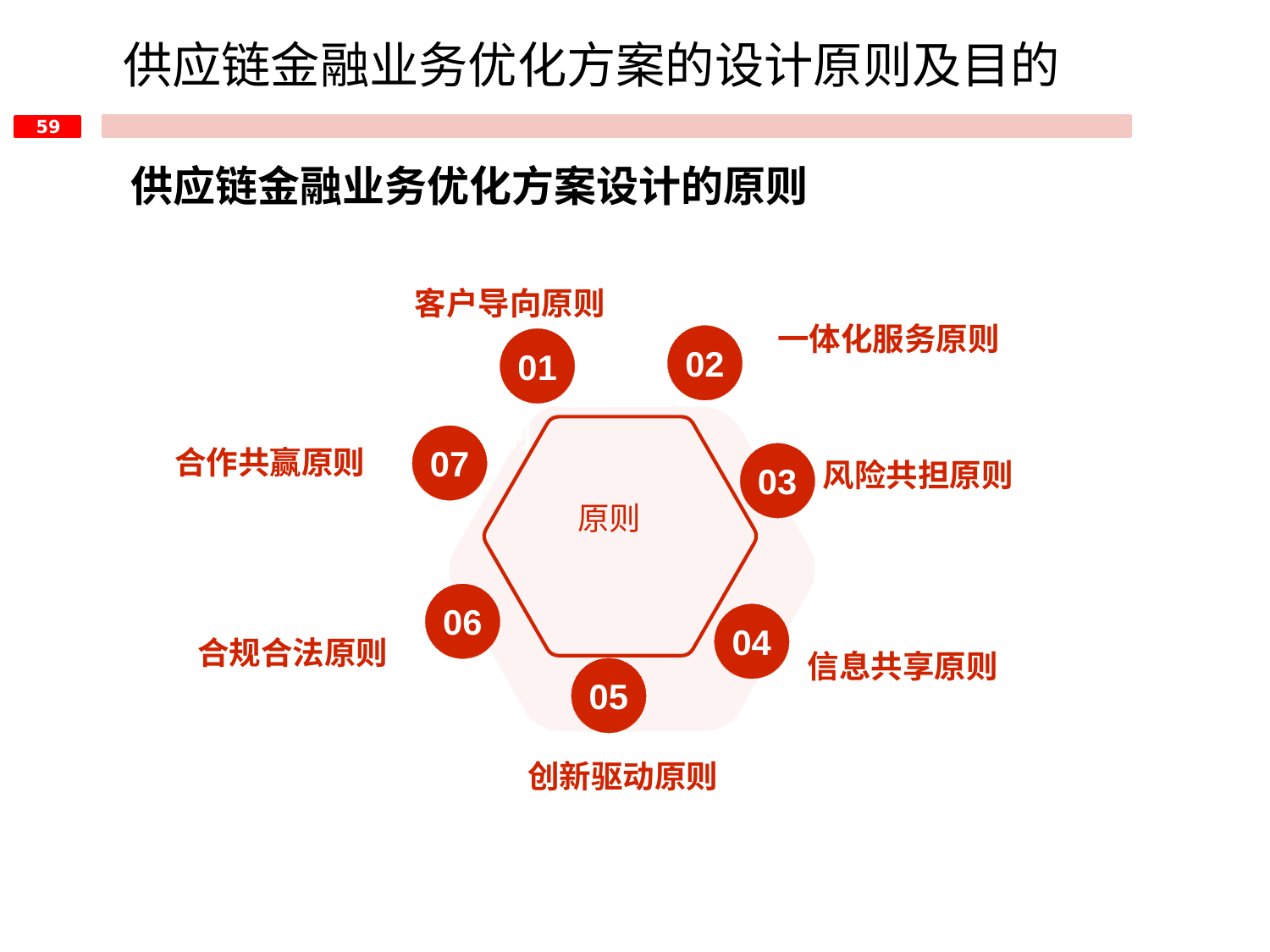

供应链金融业务优化方案的设计原则及目的
59
供应链金融业务优化方案设计的原则
客户导向原则
一体化服务原则
02
01
原则

07
合作共赢原则
03
风险共担原则
原则
06
04
合规合法原则
信息共享原则
05
创新驱动原则